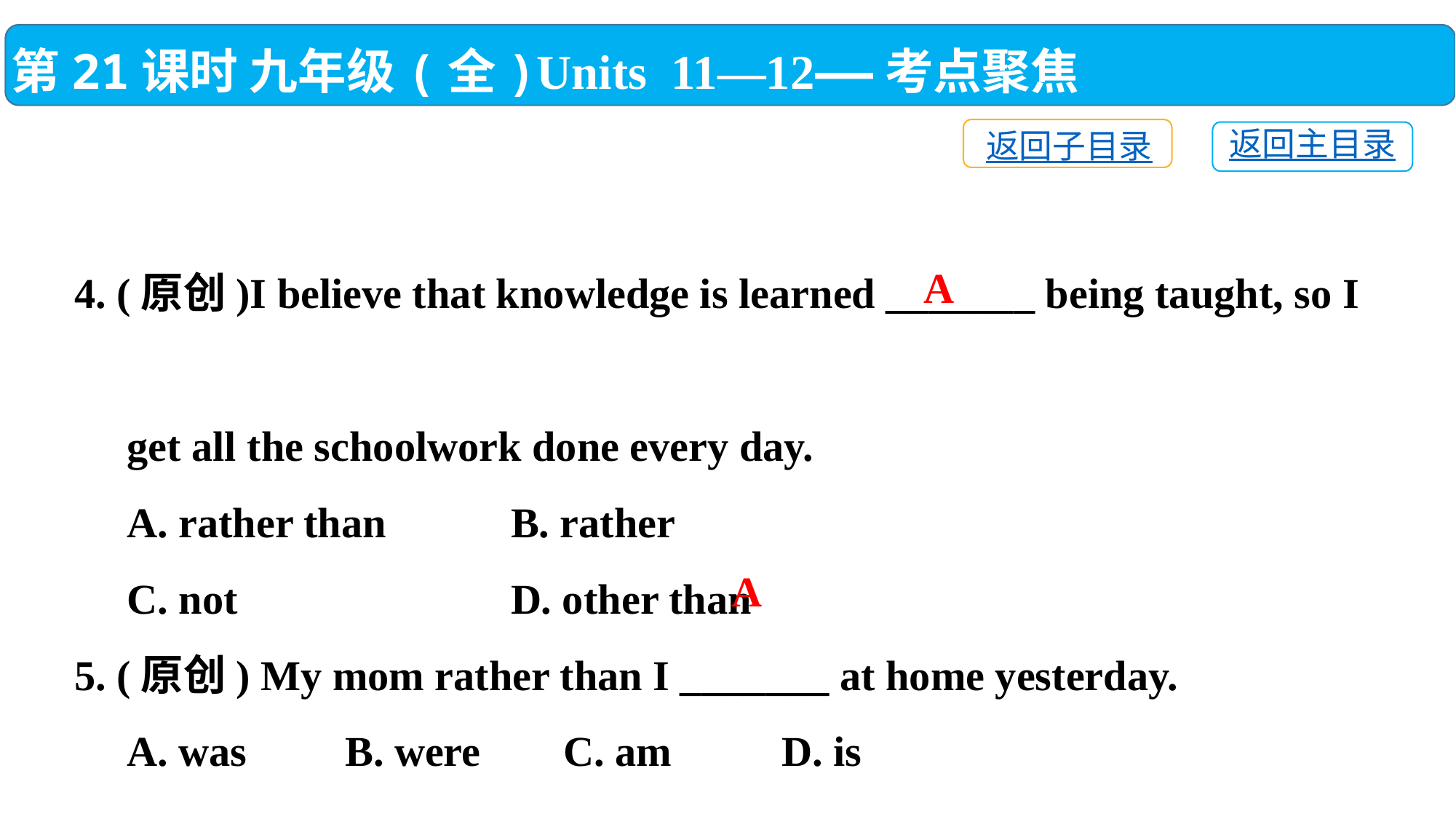

第21课时 九年级(全)Units  11—12——考点聚焦

返回子目录
返回主目录

4. (原创)I believe that knowledge is learned _______ being taught, so I
     get all the schoolwork done every day.
     A. rather than　	B. rather
     C. not　            	D. other than
5. (原创) My mom rather than I _______ at home yesterday.
     A. was	     B. were	     C. am	     D. is
A
A